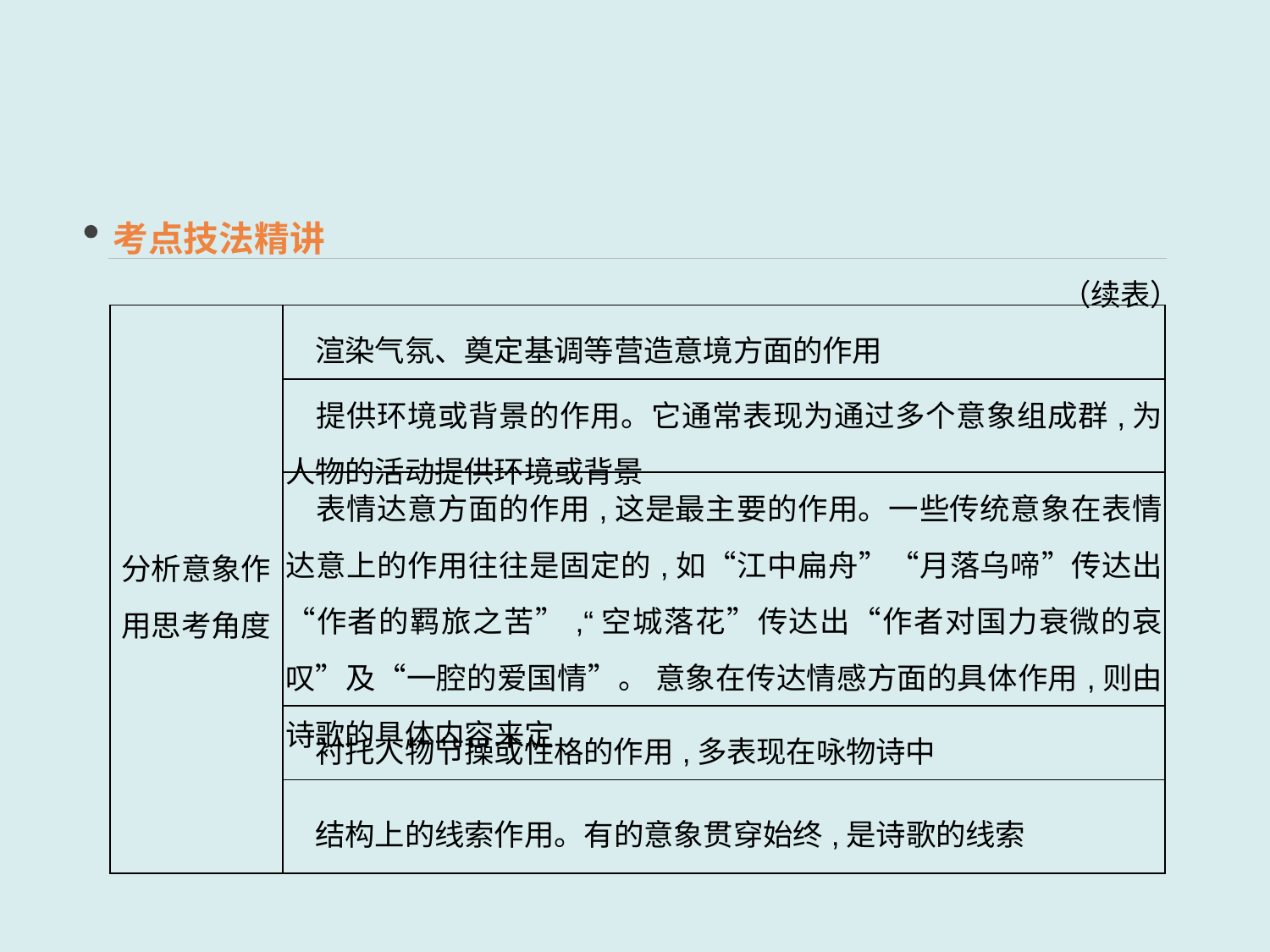

考点技法精讲

       （续表）
| 分析意象作用思考角度 | 渲染气氛、奠定基调等营造意境方面的作用 |
| --- | --- |
|  | 提供环境或背景的作用。它通常表现为通过多个意象组成群,为人物的活动提供环境或背景 |
|  | 表情达意方面的作用,这是最主要的作用。一些传统意象在表情达意上的作用往往是固定的,如“江中扁舟”“月落乌啼”传达出“作者的羁旅之苦”,“空城落花”传达出“作者对国力衰微的哀叹”及“一腔的爱国情”。 意象在传达情感方面的具体作用,则由诗歌的具体内容来定 |
|  | 衬托人物节操或性格的作用,多表现在咏物诗中 |
|  | 结构上的线索作用。有的意象贯穿始终,是诗歌的线索 |